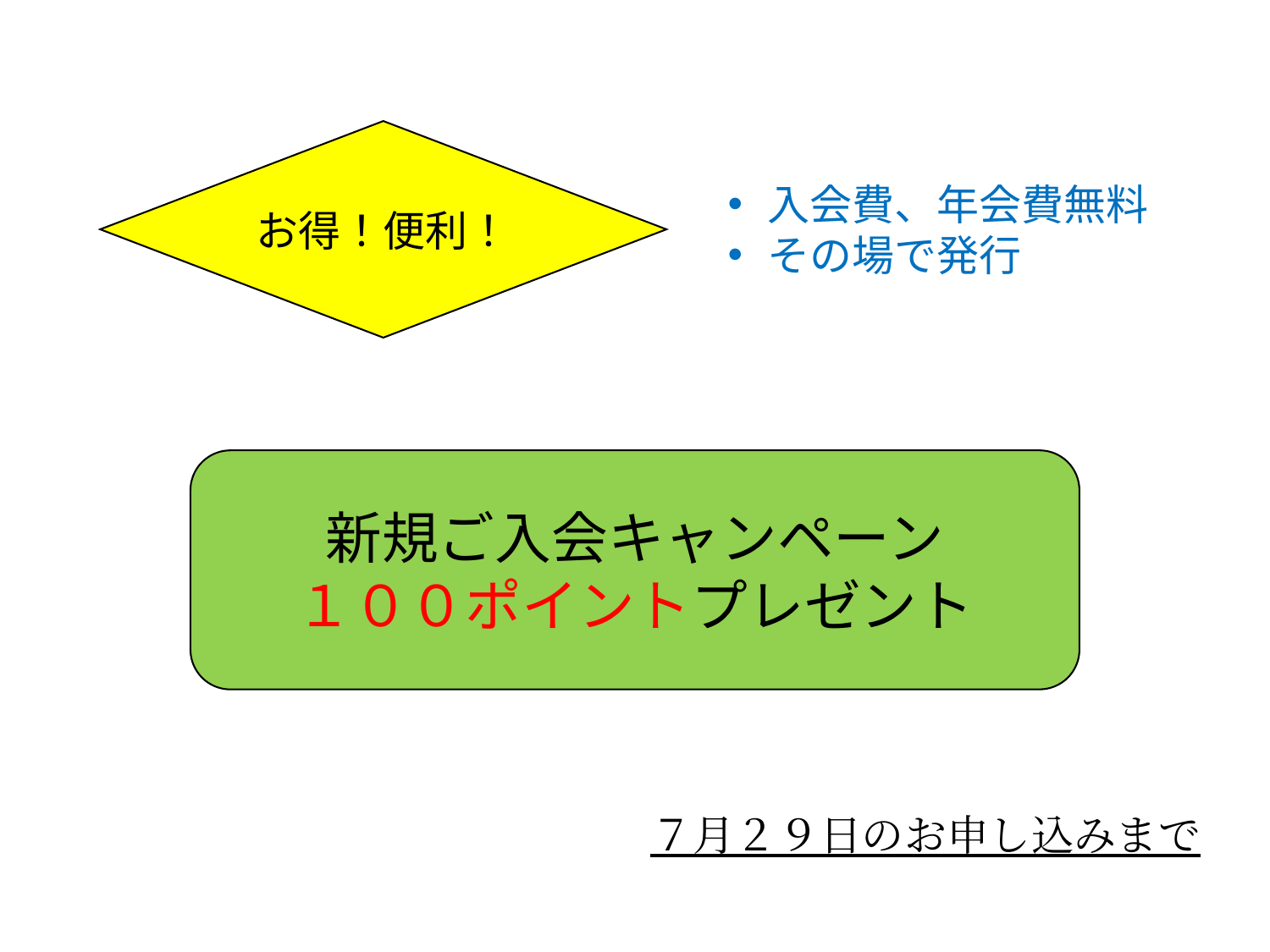

お得！便利！
入会費、年会費無料
その場で発行
新規ご入会キャンペーン
１００ポイントプレゼント
７月２９日のお申し込みまで